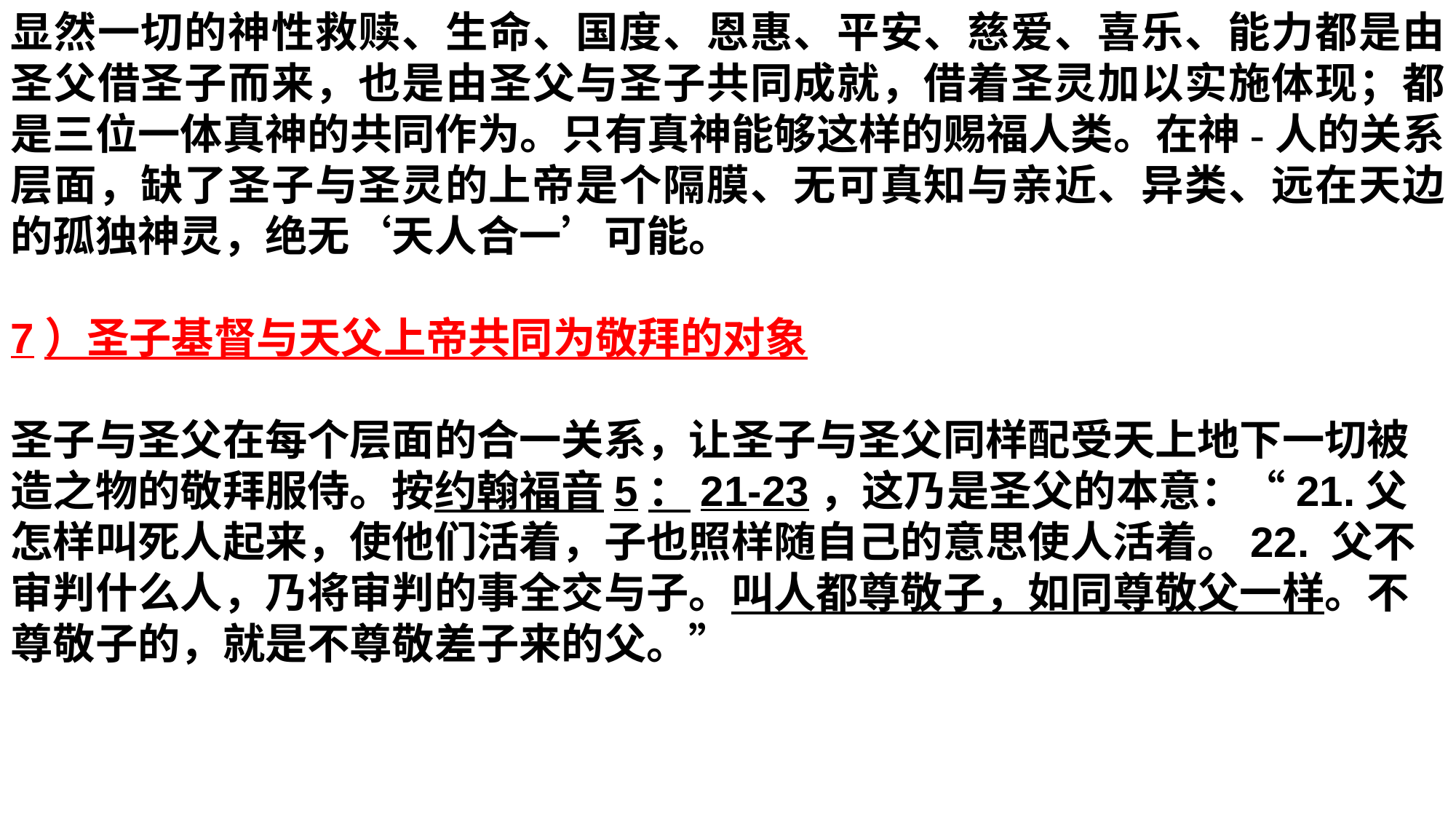

显然一切的神性救赎、生命、国度、恩惠、平安、慈爱、喜乐、能力都是由圣父借圣子而来，也是由圣父与圣子共同成就，借着圣灵加以实施体现；都是三位一体真神的共同作为。只有真神能够这样的赐福人类。在神-人的关系层面，缺了圣子与圣灵的上帝是个隔膜、无可真知与亲近、异类、远在天边的孤独神灵，绝无‘天人合一’可能。

7）圣子基督与天父上帝共同为敬拜的对象

圣子与圣父在每个层面的合一关系，让圣子与圣父同样配受天上地下一切被造之物的敬拜服侍。按约翰福音5：21-23，这乃是圣父的本意：“21.父怎样叫死人起来，使他们活着，子也照样随自己的意思使人活着。22. 父不审判什么人，乃将审判的事全交与子。叫人都尊敬子，如同尊敬父一样。不尊敬子的，就是不尊敬差子来的父。”